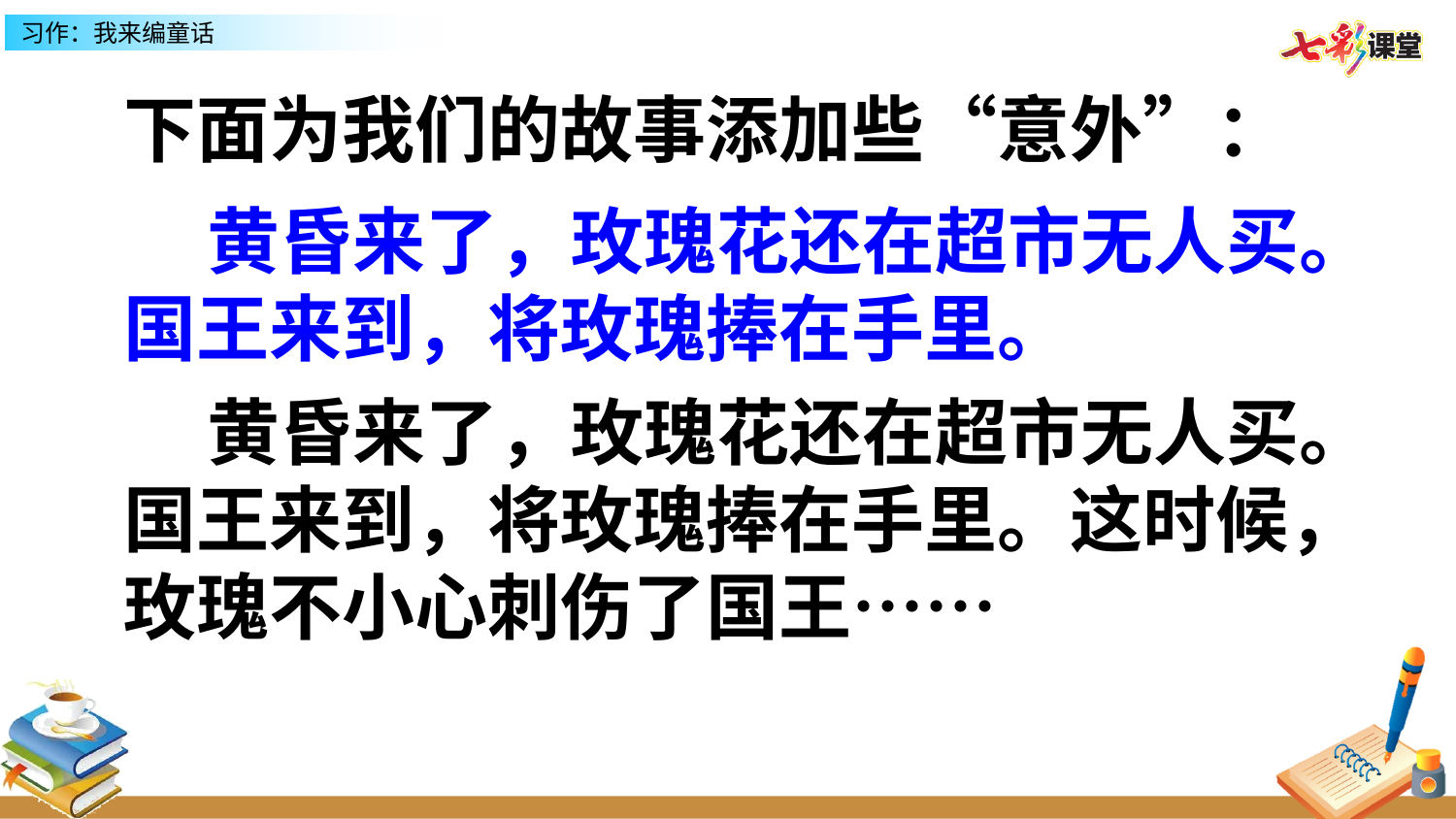

下面为我们的故事添加些“意外”：
    黄昏来了，玫瑰花还在超市无人买。国王来到，将玫瑰捧在手里。
    黄昏来了，玫瑰花还在超市无人买。国王来到，将玫瑰捧在手里。这时候，玫瑰不小心刺伤了国王……